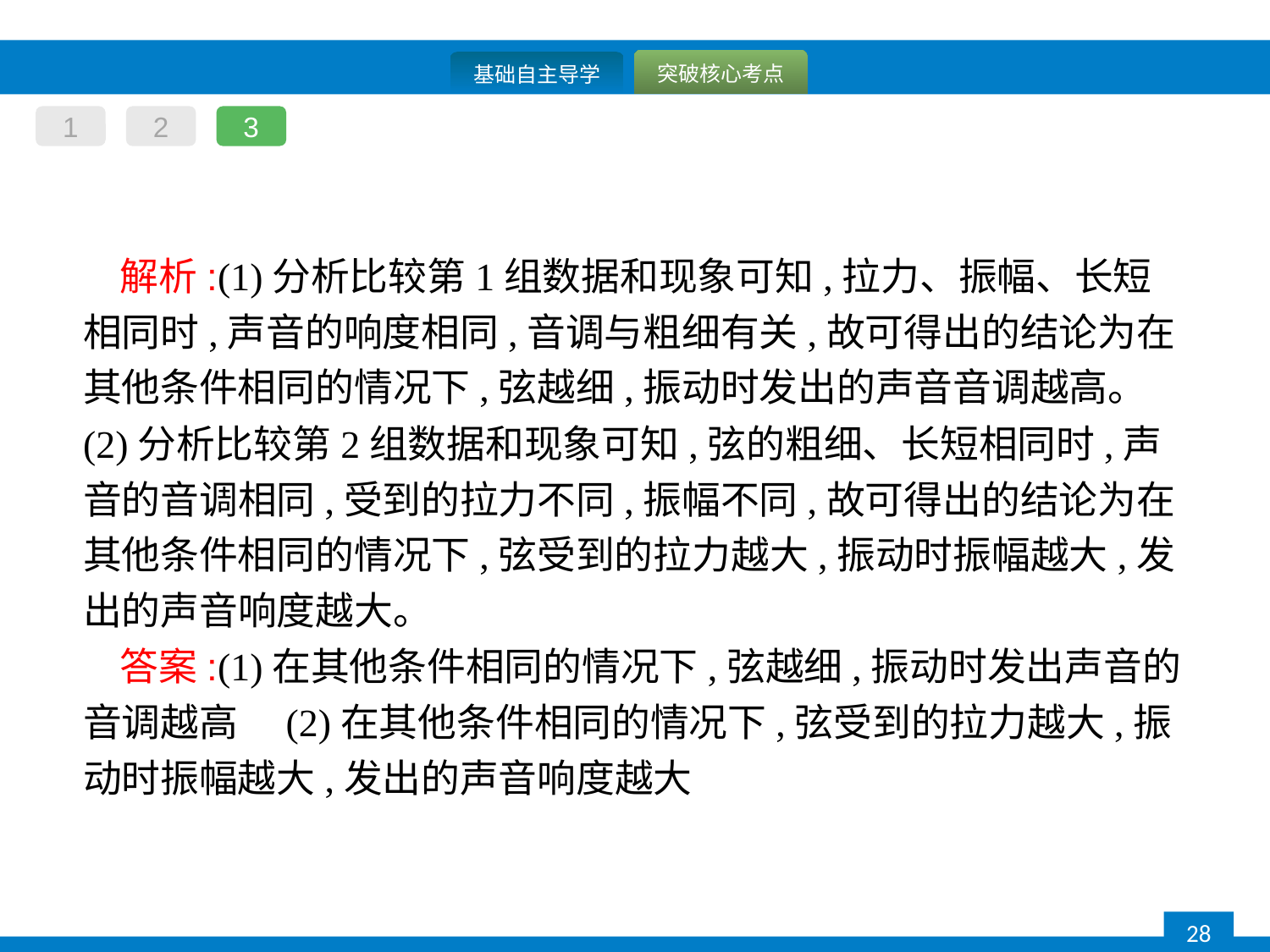

1
2
3
解析:(1)分析比较第1组数据和现象可知,拉力、振幅、长短相同时,声音的响度相同,音调与粗细有关,故可得出的结论为在其他条件相同的情况下,弦越细,振动时发出的声音音调越高。(2)分析比较第2组数据和现象可知,弦的粗细、长短相同时,声音的音调相同,受到的拉力不同,振幅不同,故可得出的结论为在其他条件相同的情况下,弦受到的拉力越大,振动时振幅越大,发出的声音响度越大。
答案:(1)在其他条件相同的情况下,弦越细,振动时发出声音的音调越高　(2)在其他条件相同的情况下,弦受到的拉力越大,振动时振幅越大,发出的声音响度越大